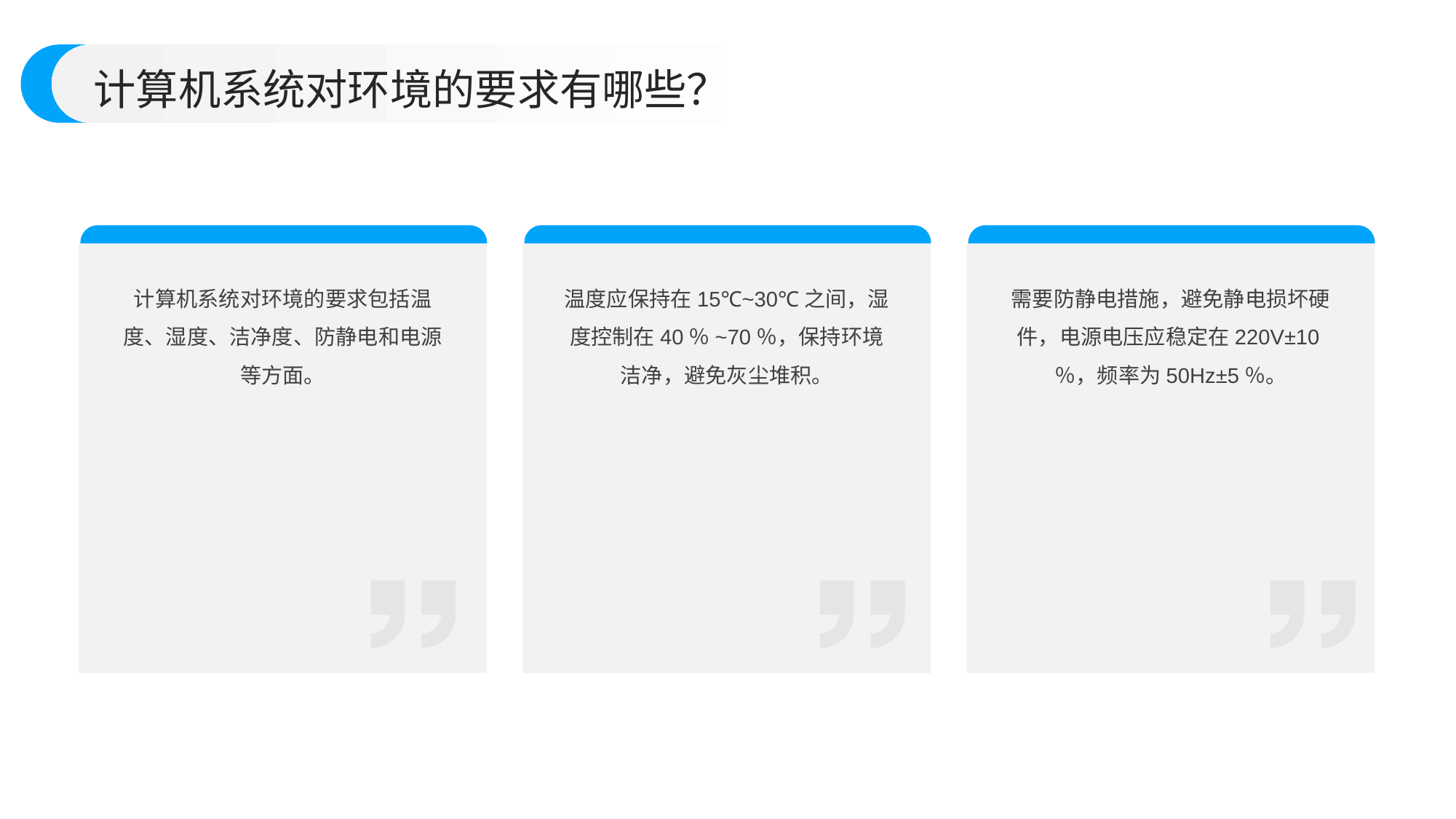

计算机系统对环境的要求有哪些？

计算机系统对环境的要求包括温度、湿度、洁净度、防静电和电源等方面。
温度应保持在15℃~30℃之间，湿度控制在40％~70％，保持环境洁净，避免灰尘堆积。
需要防静电措施，避免静电损坏硬件，电源电压应稳定在220V±10％，频率为50Hz±5％。